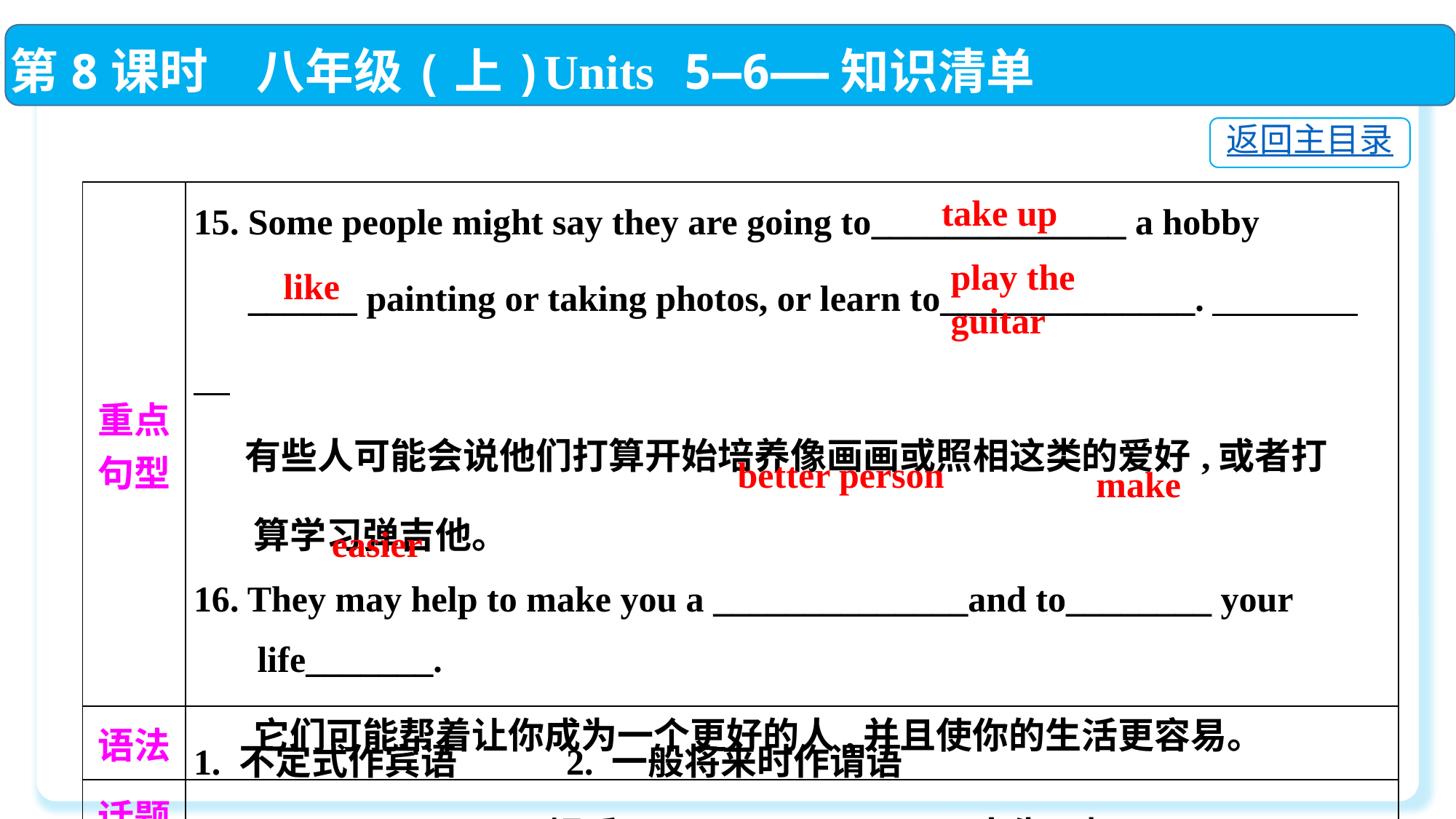

第8课时　八年级(上)Units 5—6——知识清单

返回主目录
| 重点 句型 | 15. Some people might say they are going to\_\_\_\_\_\_\_\_\_\_\_\_\_\_ a hobby \_\_\_\_\_\_ painting or taking photos, or learn to\_\_\_\_\_\_\_\_\_\_\_\_\_\_.　　　　　 有些人可能会说他们打算开始培养像画画或照相这类的爱好,或者打 算学习弹吉他。 16. They may help to make you a \_\_\_\_\_\_\_\_\_\_\_\_\_\_and to\_\_\_\_\_\_\_\_ your life\_\_\_\_\_\_\_.  它们可能帮着让你成为一个更好的人,并且使你的生活更容易。 |
| --- | --- |
| 语法 | 1. 不定式作宾语 2. 一般将来时作谓语 |
| 话题 | Unit 5 Entertainment(娱乐) Unit 6 Life goals(人生目标) |
take up
play the guitar
like
better person
make
easier